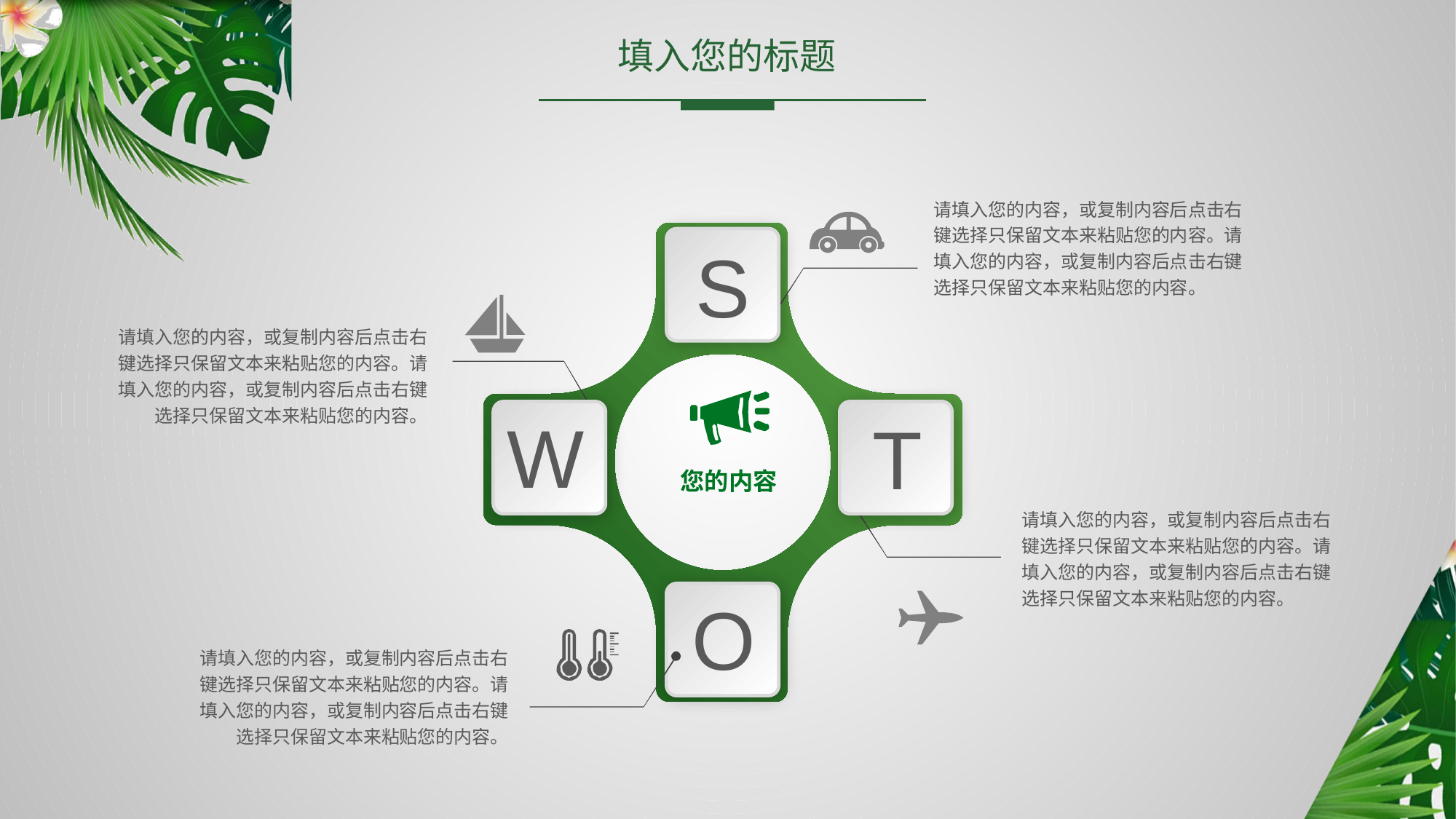

填入您的标题
请填入您的内容，或复制内容后点击右键选择只保留文本来粘贴您的内容。请填入您的内容，或复制内容后点击右键选择只保留文本来粘贴您的内容。

您的内容

S

请填入您的内容，或复制内容后点击右键选择只保留文本来粘贴您的内容。请填入您的内容，或复制内容后点击右键选择只保留文本来粘贴您的内容。
W

T
请填入您的内容，或复制内容后点击右键选择只保留文本来粘贴您的内容。请填入您的内容，或复制内容后点击右键选择只保留文本来粘贴您的内容。

O

请填入您的内容，或复制内容后点击右键选择只保留文本来粘贴您的内容。请填入您的内容，或复制内容后点击右键选择只保留文本来粘贴您的内容。